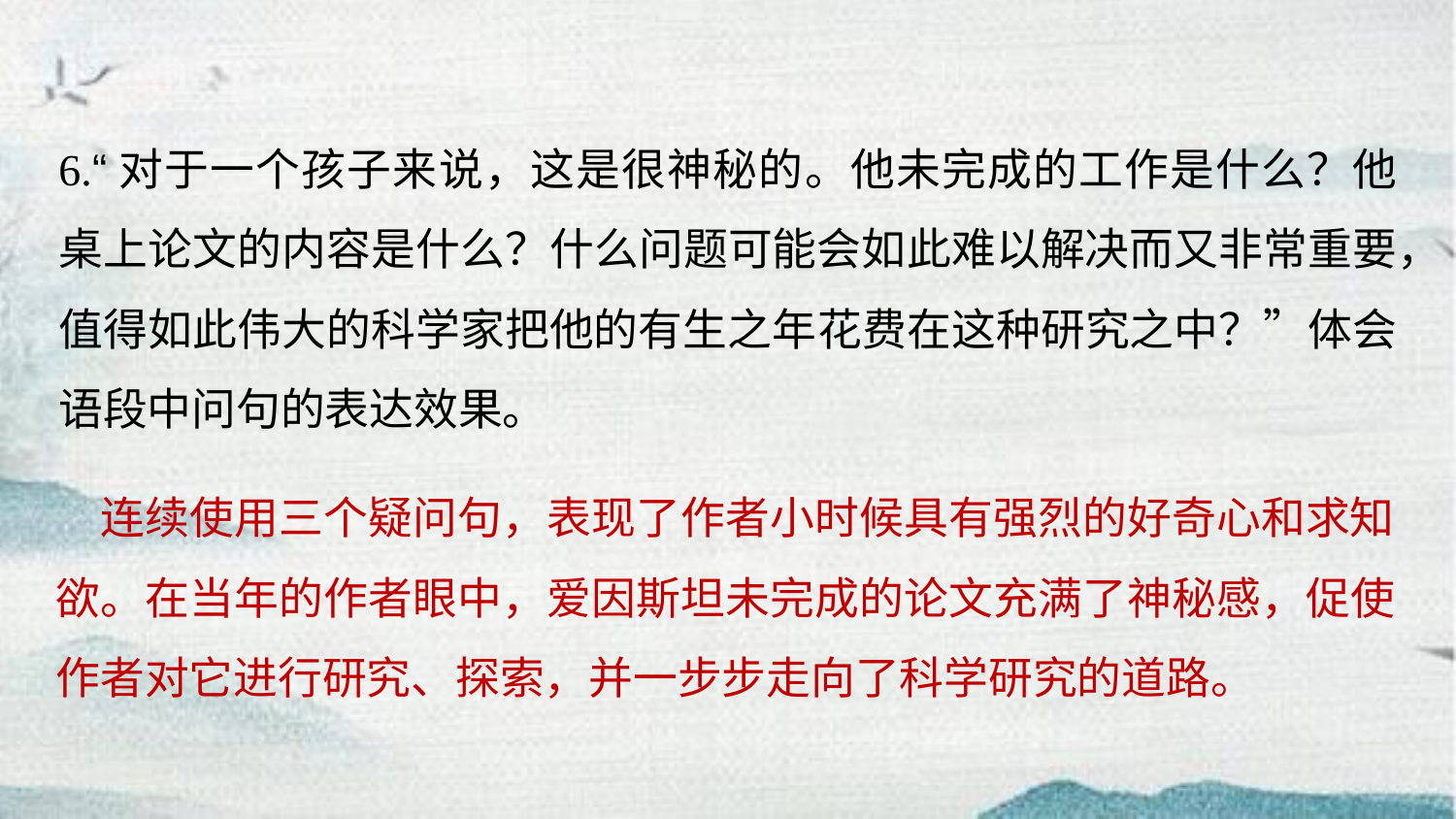

6.“对于一个孩子来说，这是很神秘的。他未完成的工作是什么？他桌上论文的内容是什么？什么问题可能会如此难以解决而又非常重要，值得如此伟大的科学家把他的有生之年花费在这种研究之中？”体会语段中问句的表达效果。
　连续使用三个疑问句，表现了作者小时候具有强烈的好奇心和求知欲。在当年的作者眼中，爱因斯坦未完成的论文充满了神秘感，促使作者对它进行研究、探索，并一步步走向了科学研究的道路。